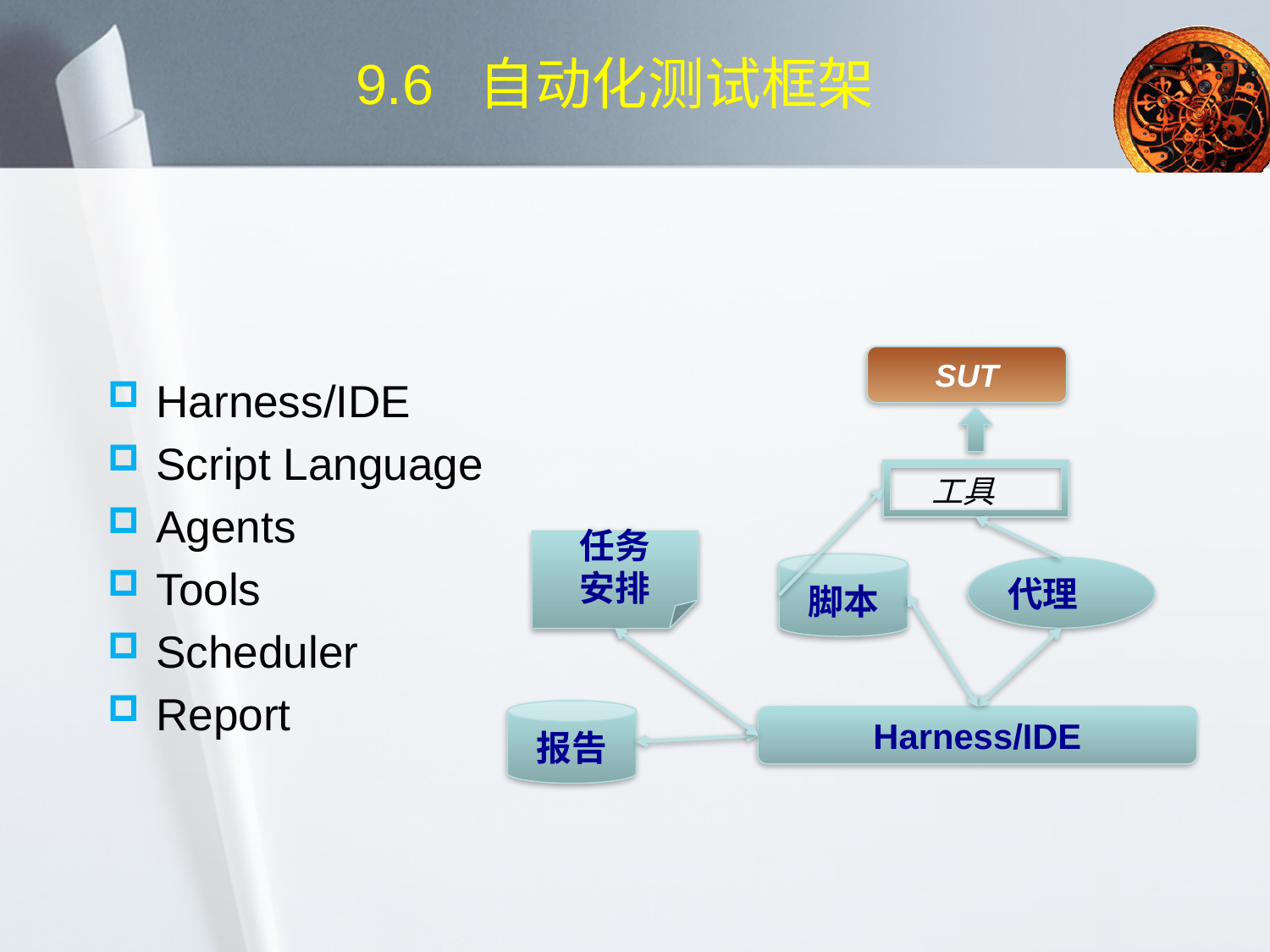

# 9.6  自动化测试框架
SUT
Harness/IDE
Script Language
Agents
Tools
Scheduler
Report

工具
任务
安排
脚本
代理
报告
Harness/IDE